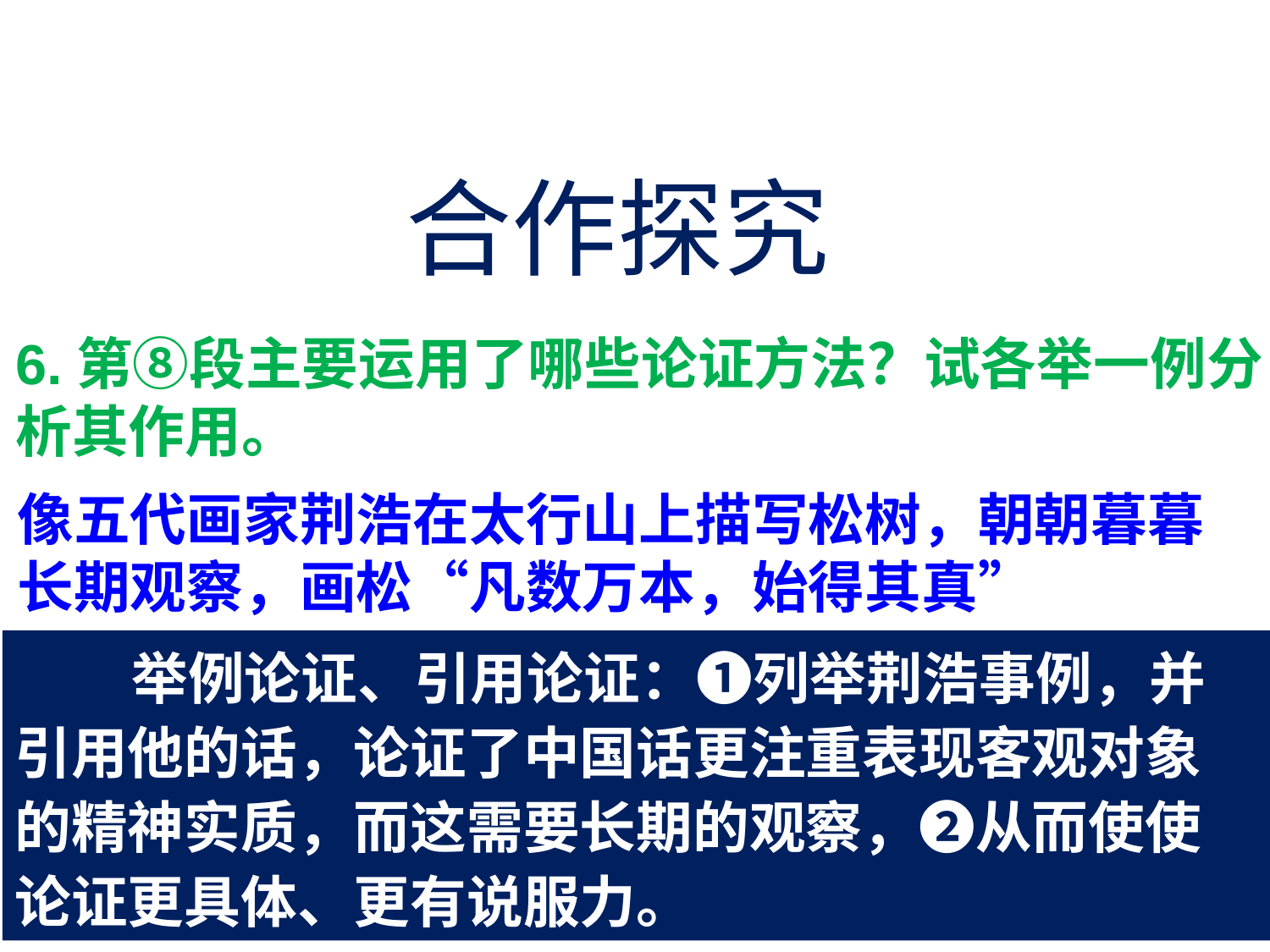

合作探究
6.第⑧段主要运用了哪些论证方法？试各举一例分析其作用。
像五代画家荆浩在太行山上描写松树，朝朝暮暮长期观察，画松“凡数万本，始得其真”
        举例论证、引用论证：❶列举荆浩事例，并引用他的话，论证了中国话更注重表现客观对象的精神实质，而这需要长期的观察，❷从而使使论证更具体、更有说服力。